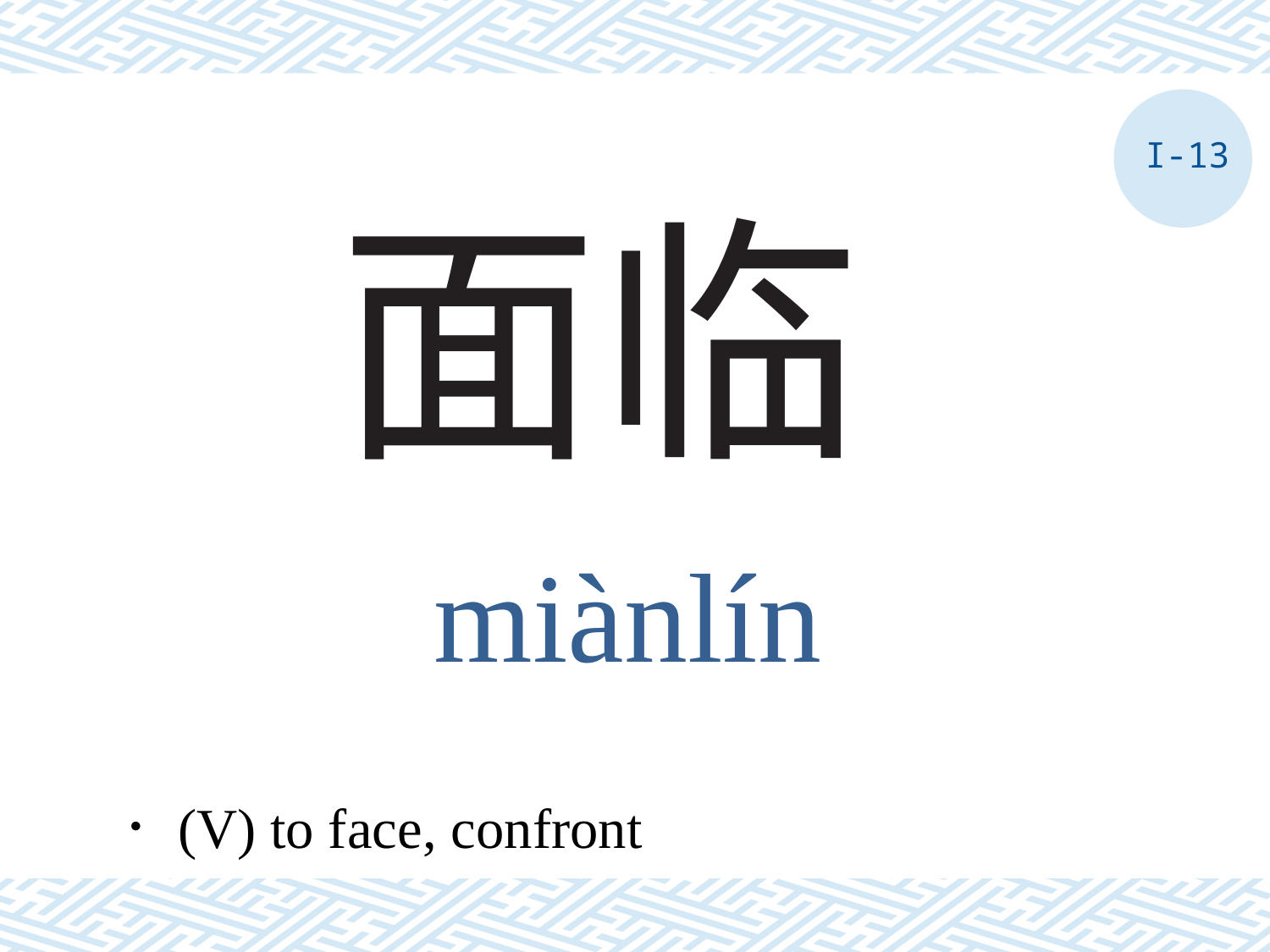

I-13

# 面临
miànlín
．(V) to face, confront